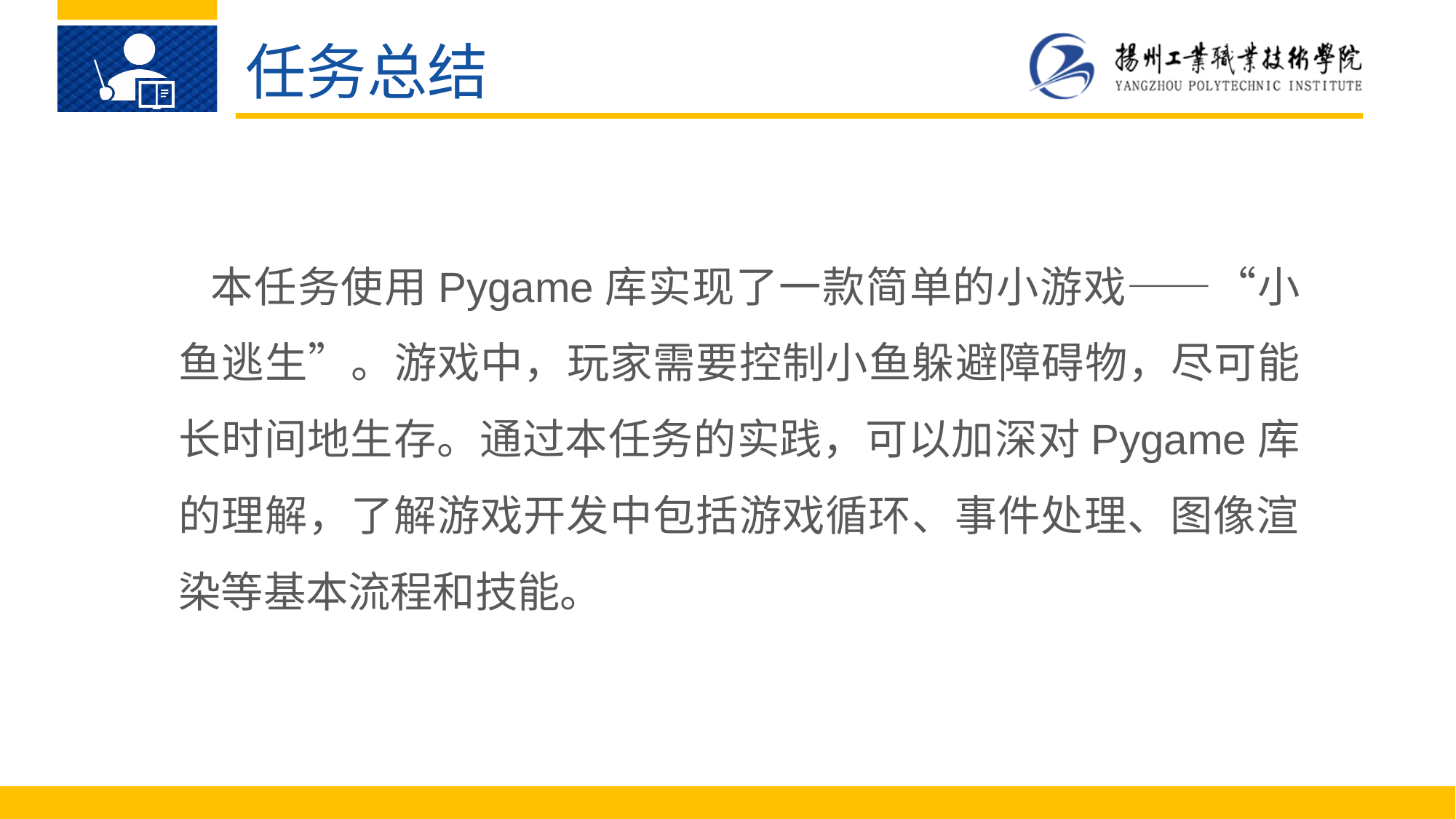

任务总结
本任务使用Pygame库实现了一款简单的小游戏——“小鱼逃生”。游戏中，玩家需要控制小鱼躲避障碍物，尽可能长时间地生存。通过本任务的实践，可以加深对Pygame库的理解，了解游戏开发中包括游戏循环、事件处理、图像渲染等基本流程和技能。